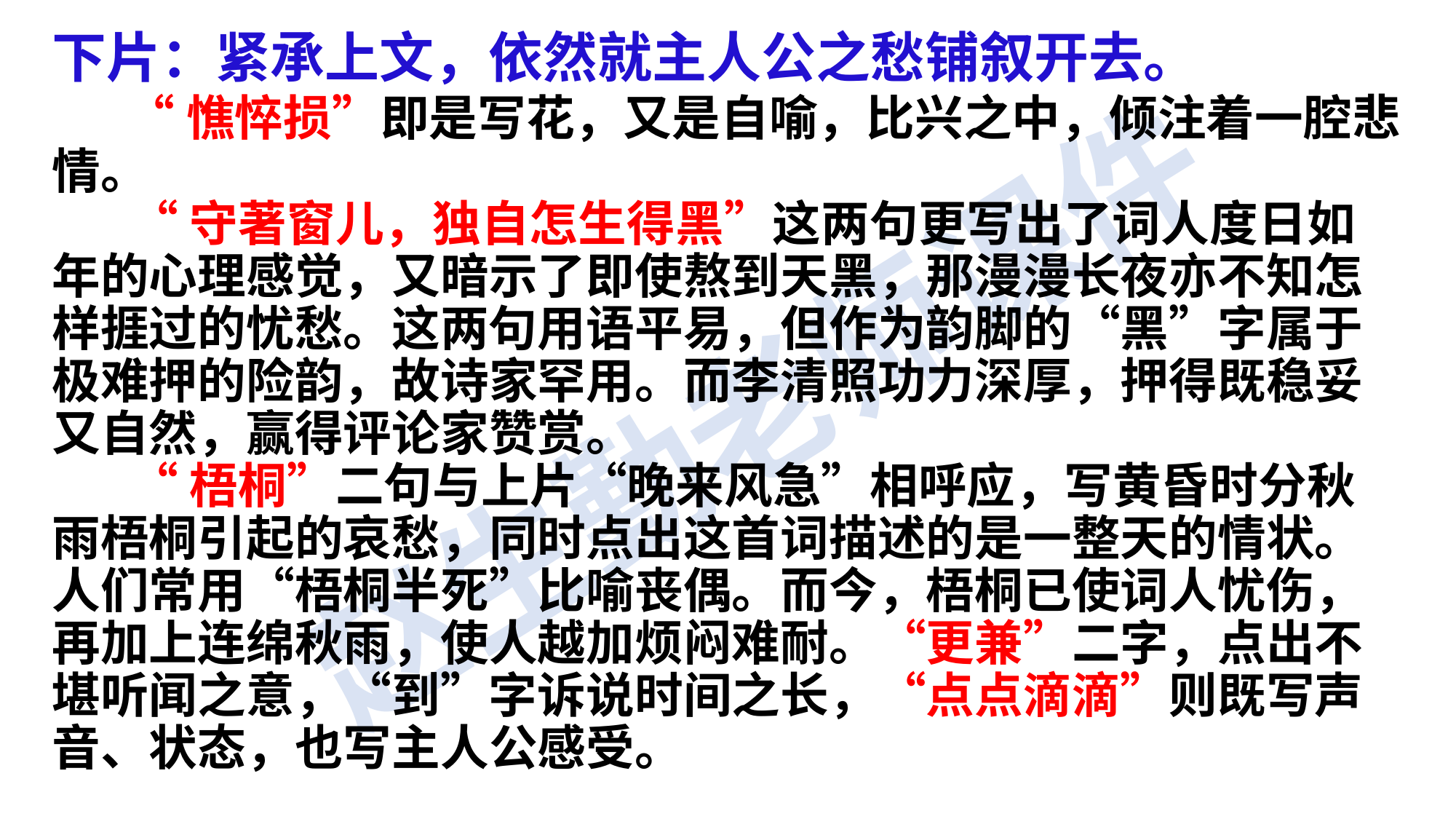

下片：紧承上文，依然就主人公之愁铺叙开去。
      “憔悴损”即是写花，又是自喻，比兴之中，倾注着一腔悲情。
       “守著窗儿，独自怎生得黑”这两句更写出了词人度日如年的心理感觉，又暗示了即使熬到天黑，那漫漫长夜亦不知怎样捱过的忧愁。这两句用语平易，但作为韵脚的“黑”字属于极难押的险韵，故诗家罕用。而李清照功力深厚，押得既稳妥又自然，赢得评论家赞赏。
       “梧桐”二句与上片“晚来风急”相呼应，写黄昏时分秋雨梧桐引起的哀愁，同时点出这首词描述的是一整天的情状。人们常用“梧桐半死”比喻丧偶。而今，梧桐已使词人忧伤，再加上连绵秋雨，使人越加烦闷难耐。“更兼”二字，点出不堪听闻之意，“到”字诉说时间之长，“点点滴滴”则既写声音、状态，也写主人公感受。